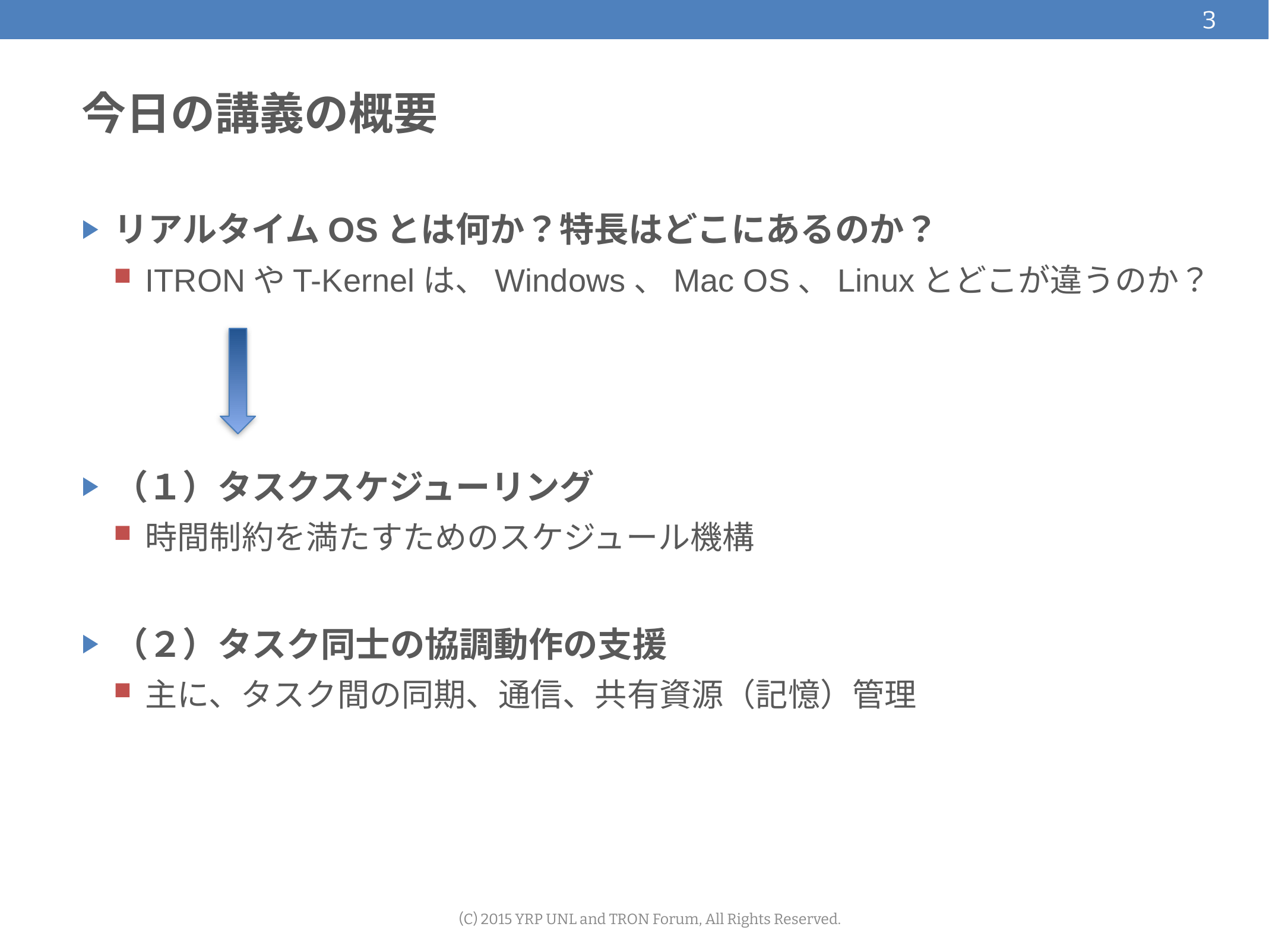

3
# 今日の講義の概要
リアルタイムOSとは何か？特長はどこにあるのか？
ITRONやT-Kernelは、Windows、Mac OS、Linuxとどこが違うのか？

（１）タスクスケジューリング
時間制約を満たすためのスケジュール機構

（２）タスク同士の協調動作の支援
主に、タスク間の同期、通信、共有資源（記憶）管理

(C) 2015 YRP UNL and TRON Forum, All Rights Reserved.